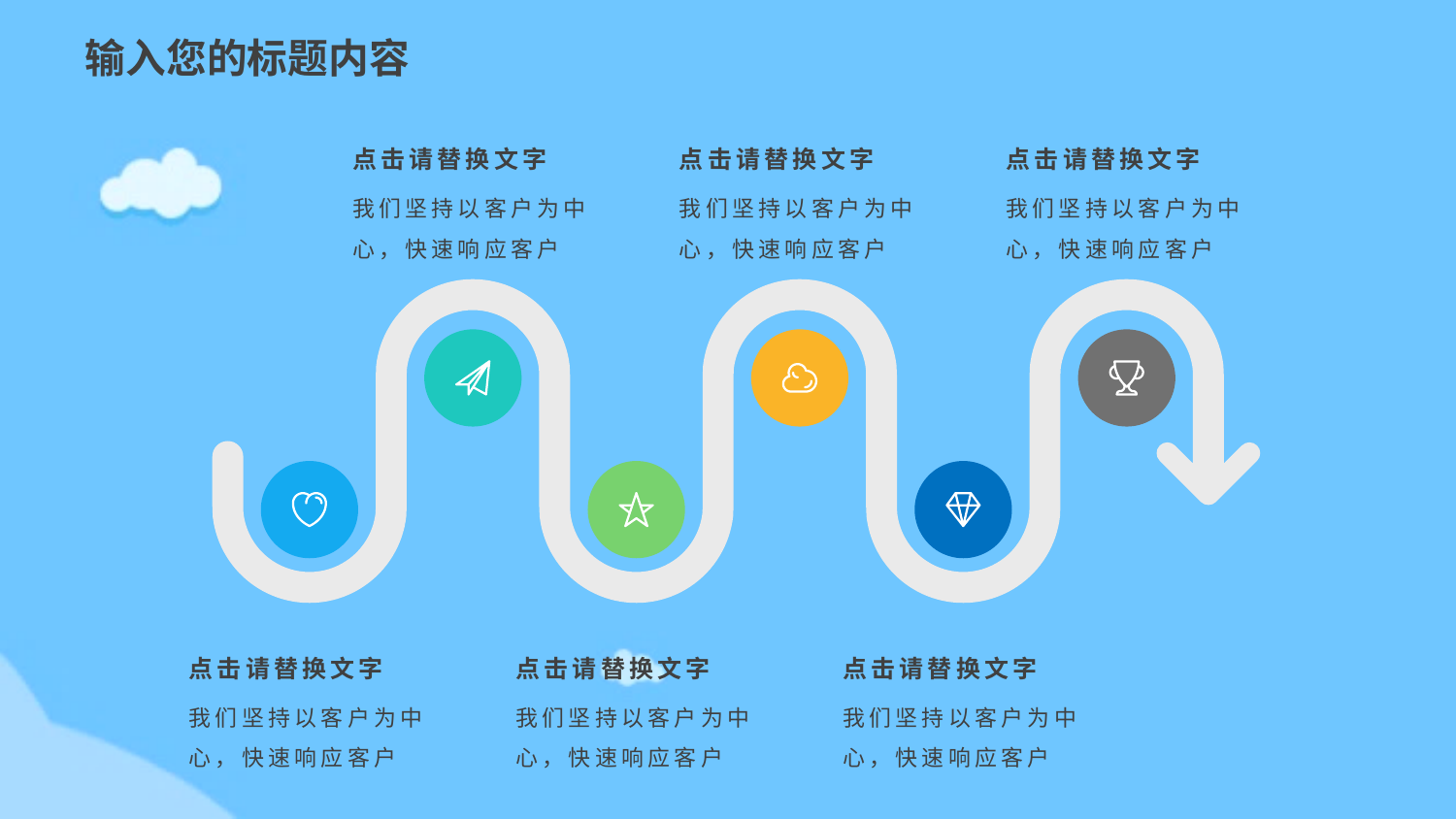

输入您的标题内容
点击请替换文字
我们坚持以客户为中心，快速响应客户
点击请替换文字
我们坚持以客户为中心，快速响应客户
点击请替换文字
我们坚持以客户为中心，快速响应客户

点击请替换文字
我们坚持以客户为中心，快速响应客户
点击请替换文字
我们坚持以客户为中心，快速响应客户
点击请替换文字
我们坚持以客户为中心，快速响应客户